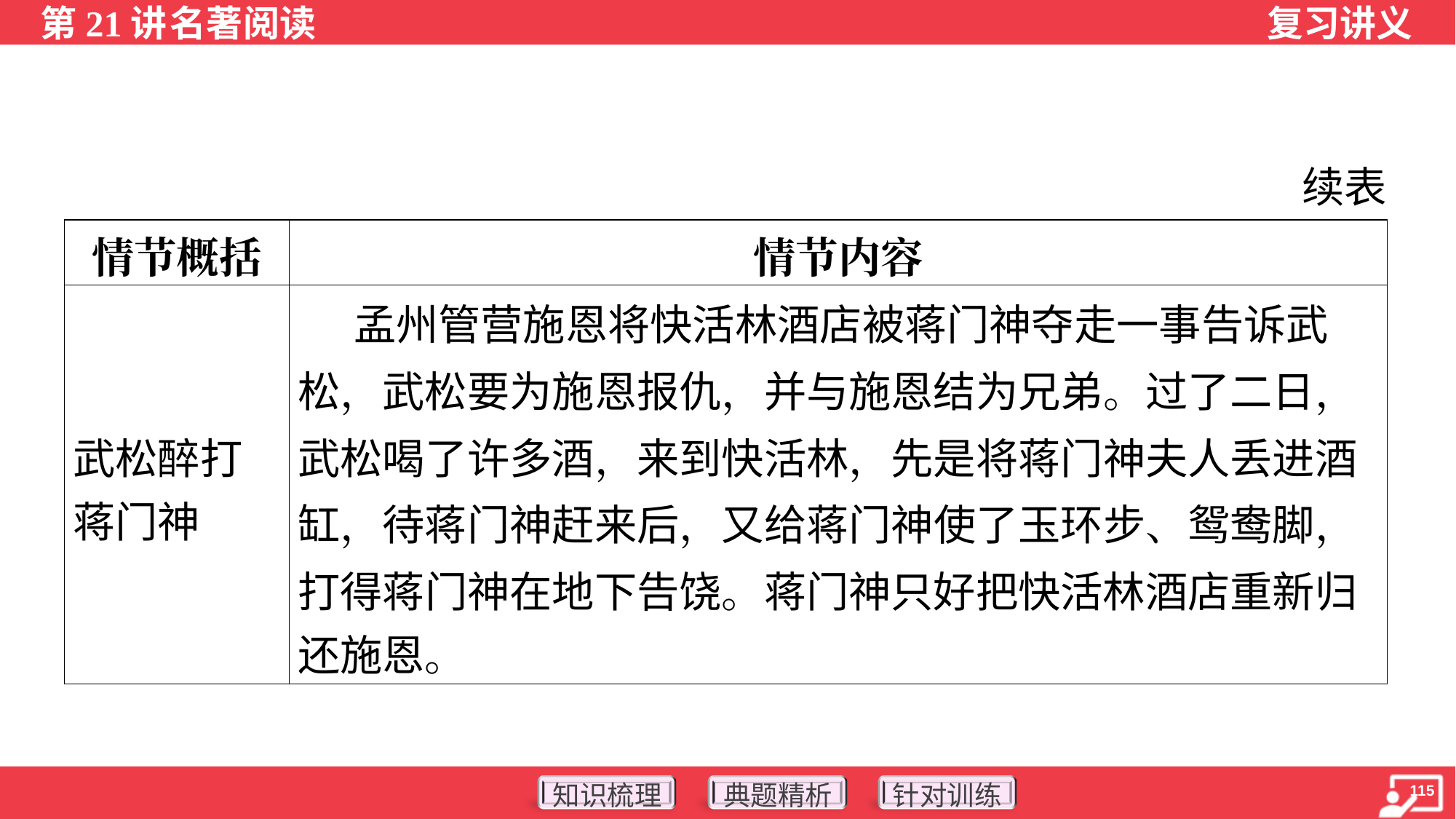

续表
| 情节概括 | 情节内容 |
| --- | --- |
| 武松醉打 蒋门神 | 孟州管营施恩将快活林酒店被蒋门神夺走一事告诉武 松，武松要为施恩报仇，并与施恩结为兄弟。过了二日， 武松喝了许多酒，来到快活林，先是将蒋门神夫人丢进酒 缸，待蒋门神赶来后，又给蒋门神使了玉环步、鸳鸯脚， 打得蒋门神在地下告饶。蒋门神只好把快活林酒店重新归 还施恩。 |